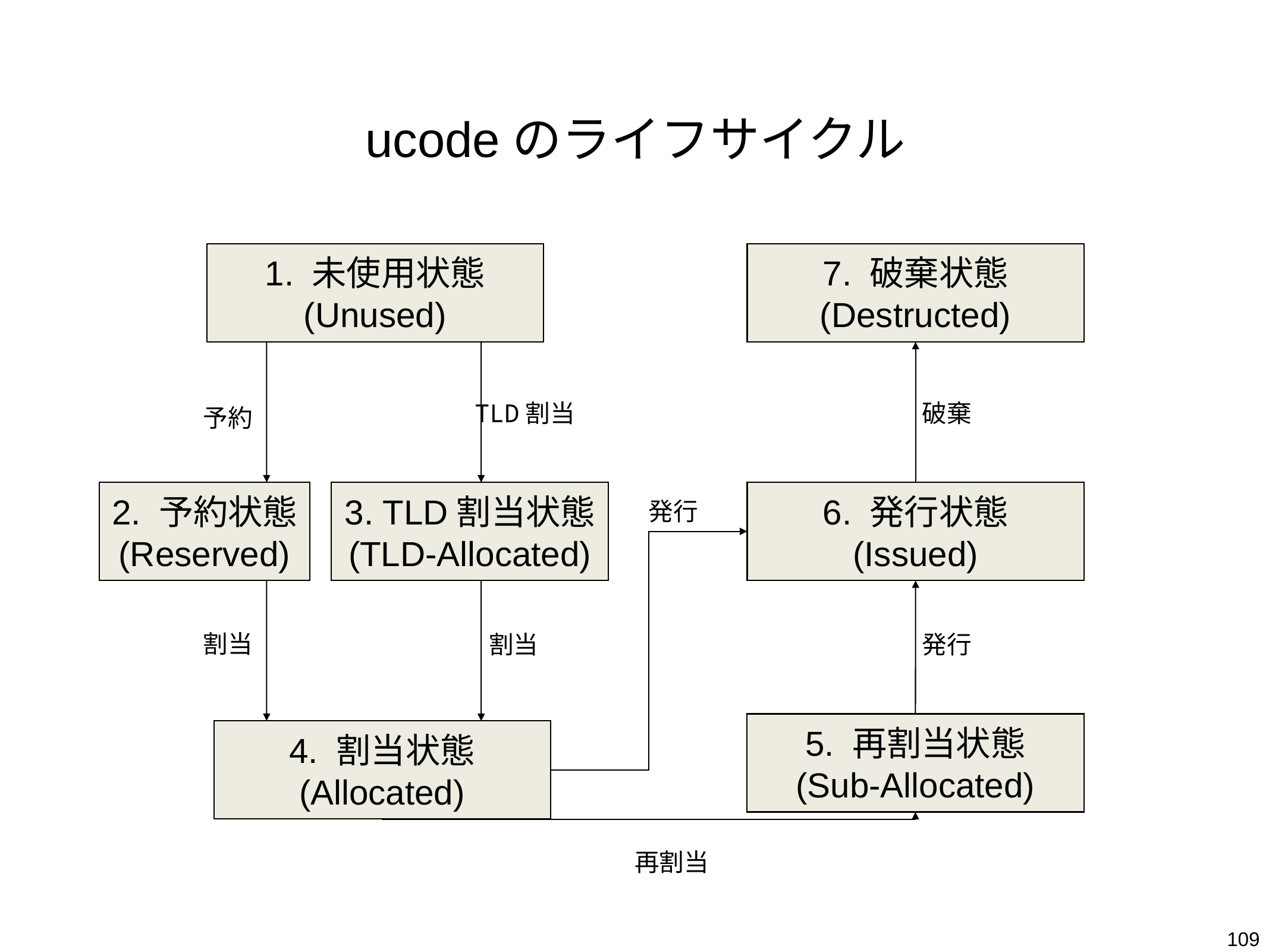

# ucodeのライフサイクル
1. 未使用状態
(Unused)
7. 破棄状態
(Destructed)

TLD割当
破棄
予約
2. 予約状態
(Reserved)
3. TLD割当状態
(TLD-Allocated)
6. 発行状態
(Issued)
発行

割当
割当
発行
5. 再割当状態
(Sub-Allocated)
4. 割当状態
(Allocated)
再割当
109